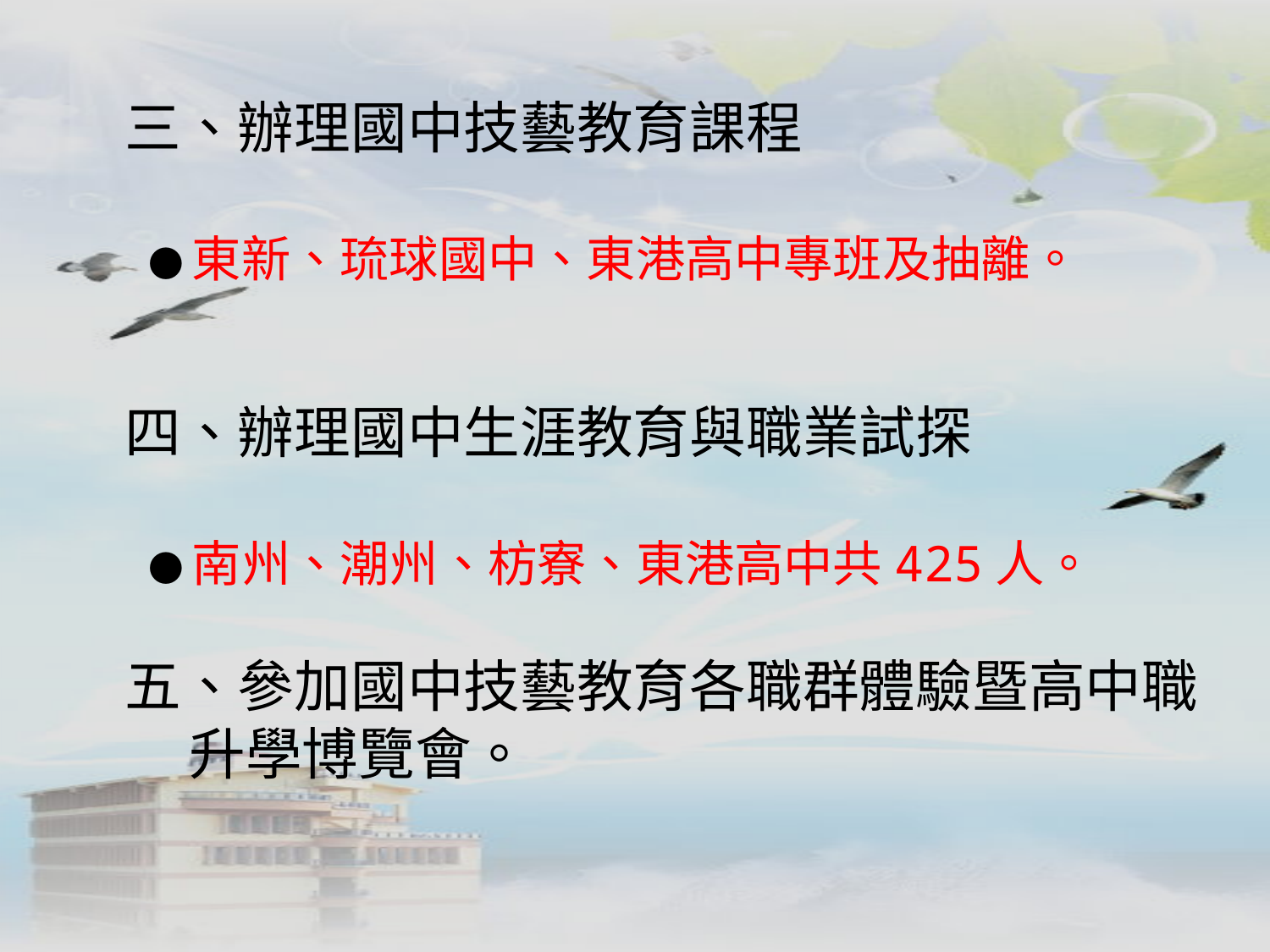

三、辦理國中技藝教育課程

   ●東新、琉球國中、東港高中專班及抽離。

四、辦理國中生涯教育與職業試探

   ●南州、潮州、枋寮、東港高中共425人。

五、參加國中技藝教育各職群體驗暨高中職
    升學博覽會。